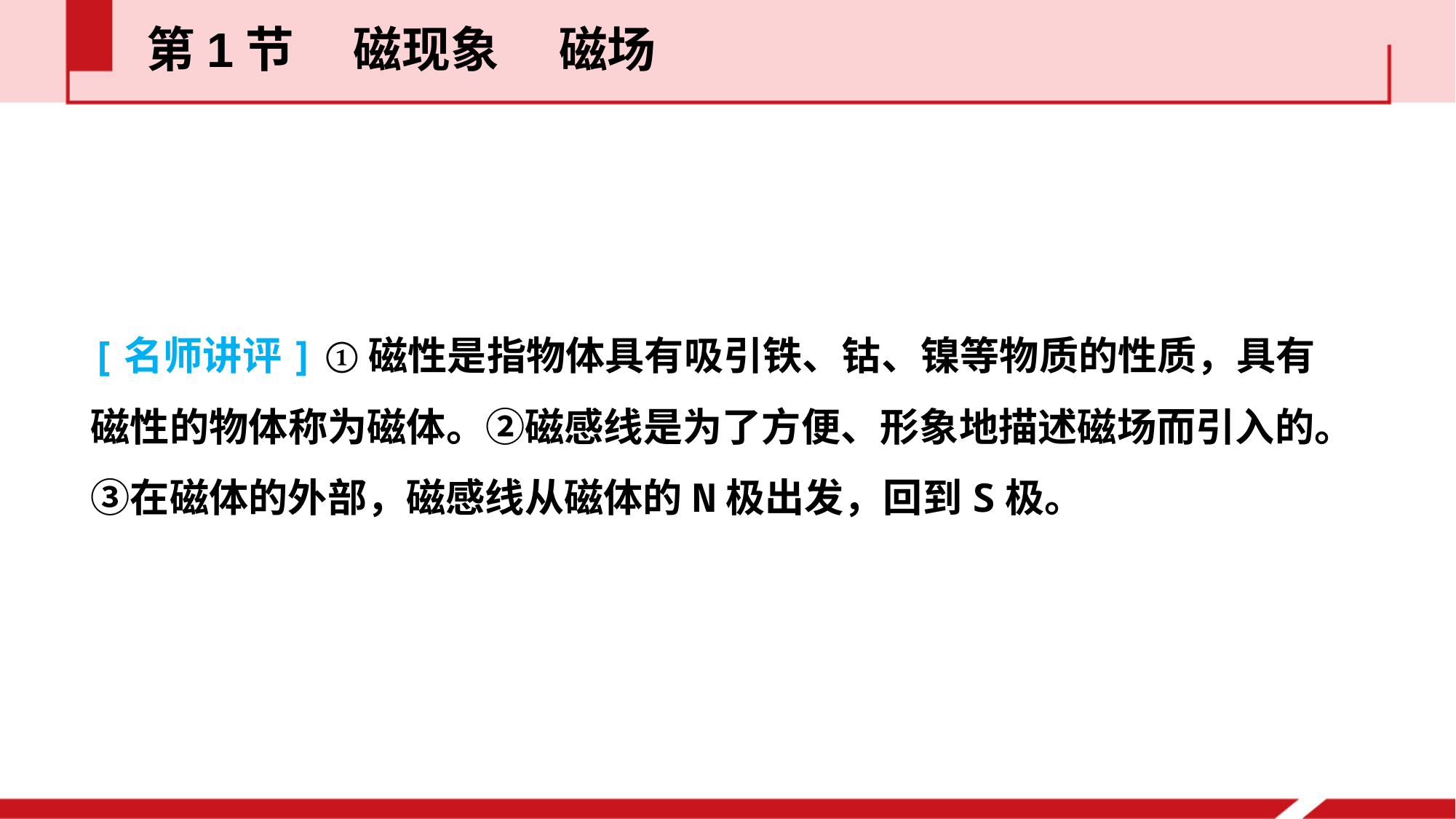

第1节  磁现象  磁场
[名师讲评] ①磁性是指物体具有吸引铁、钴、镍等物质的性质，具有磁性的物体称为磁体。②磁感线是为了方便、形象地描述磁场而引入的。③在磁体的外部，磁感线从磁体的N极出发，回到S极。